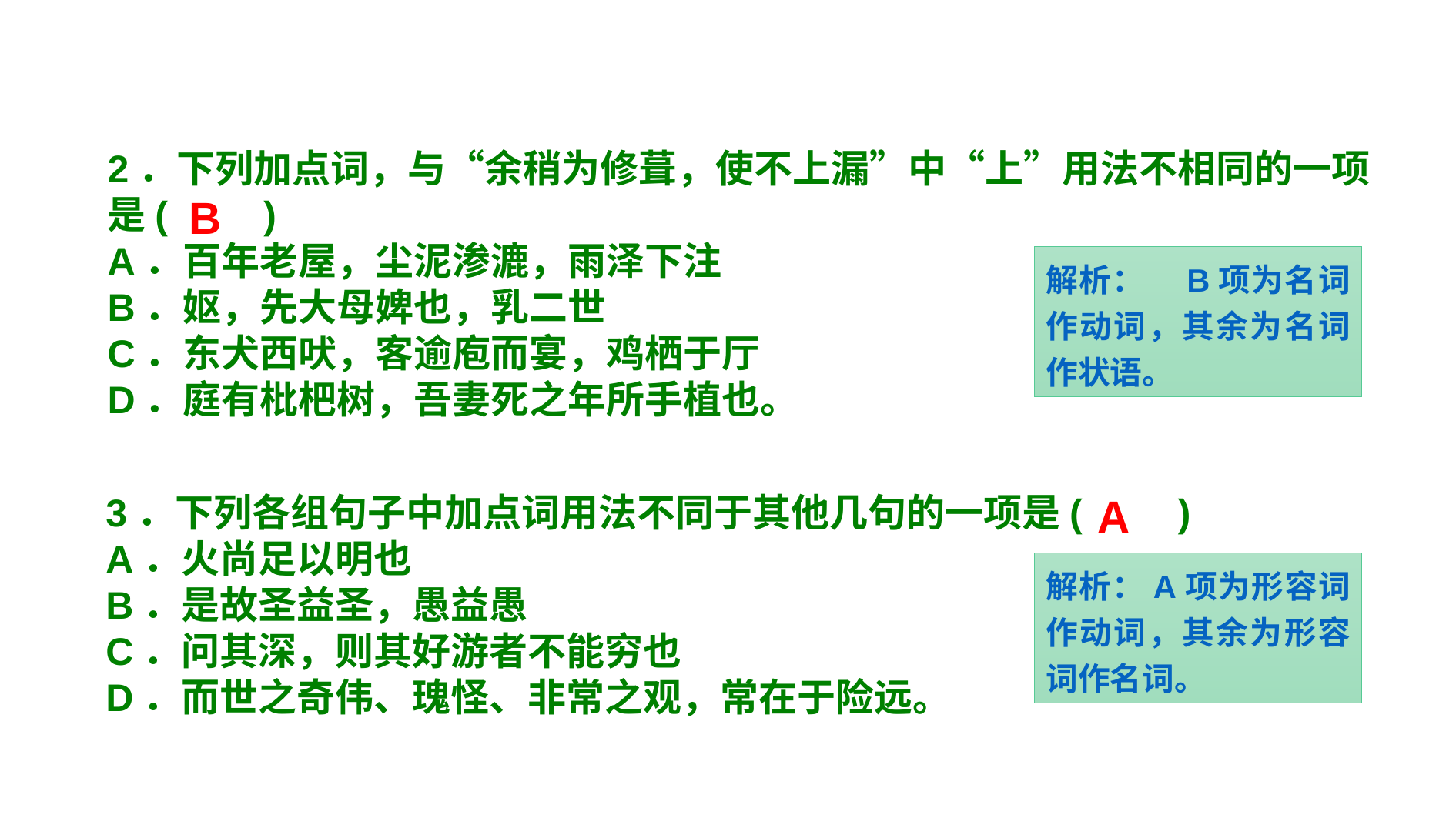

2．下列加点词，与“余稍为修葺，使不上漏”中“上”用法不相同的一项是(　　)
A．百年老屋，尘泥渗漉，雨泽下注
B．妪，先大母婢也，乳二世
C．东犬西吠，客逾庖而宴，鸡栖于厅
D．庭有枇杷树，吾妻死之年所手植也。
B
解析：　B项为名词作动词，其余为名词作状语。
3．下列各组句子中加点词用法不同于其他几句的一项是(　　)
A．火尚足以明也
B．是故圣益圣，愚益愚
C．问其深，则其好游者不能穷也
D．而世之奇伟、瑰怪、非常之观，常在于险远。
A
解析：A项为形容词作动词，其余为形容词作名词。